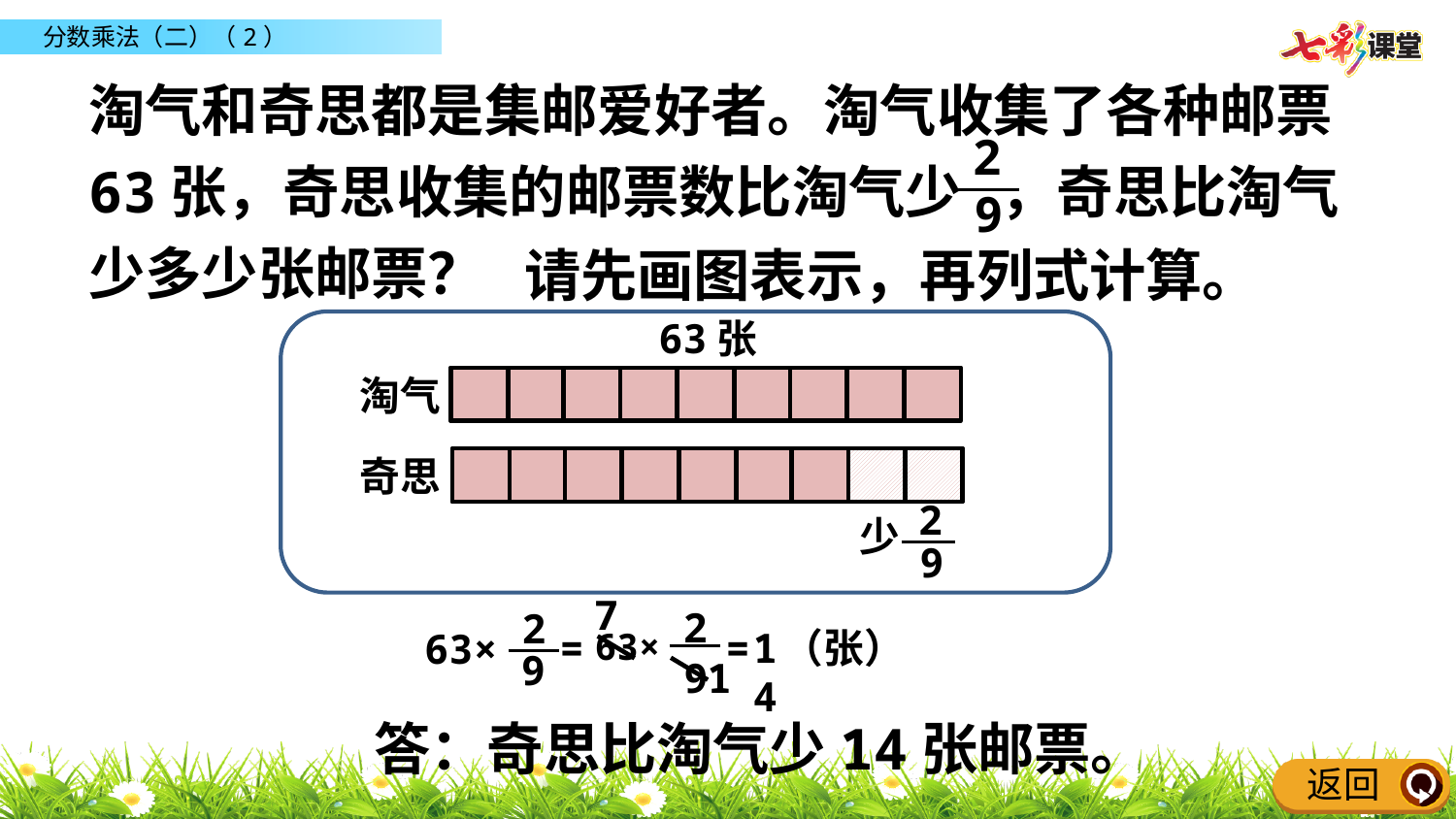

淘气和奇思都是集邮爱好者。淘气收集了各种邮票63张，奇思收集的邮票数比淘气少   ，奇思比淘气少多少张邮票？
2
9
请先画图表示，再列式计算。
63张

淘气

奇思

2
9
少
7
2
9
63×
2
9
63×
=
=
14
（张）
1
答：奇思比淘气少14张邮票。